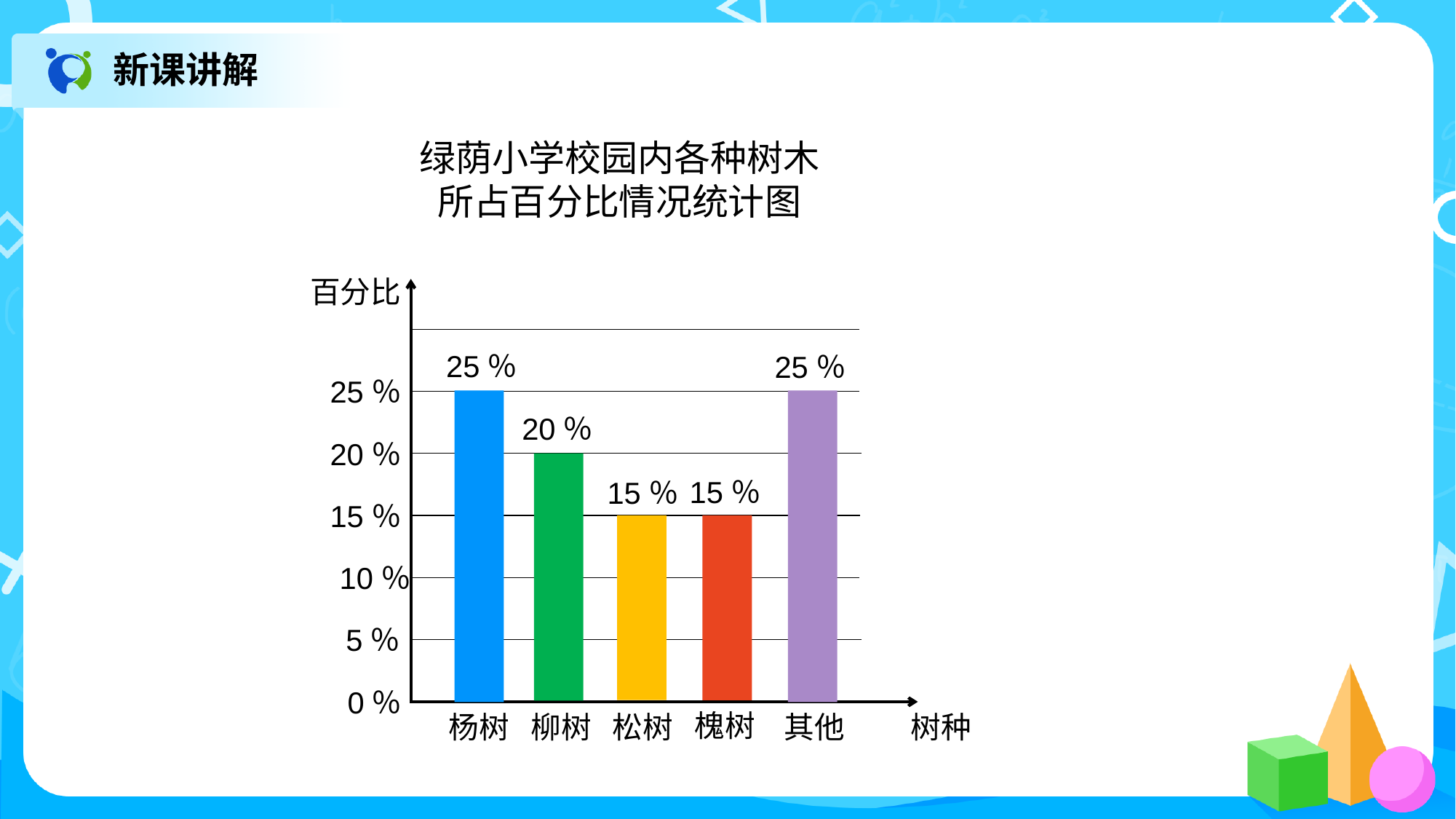

新课讲解
绿荫小学校园内各种树木
所占百分比情况统计图
百分比
25％
25％
25％

20％
20％

15％
15％
15％

10％
5％
0％
槐树
其他
柳树
松树
杨树
树种